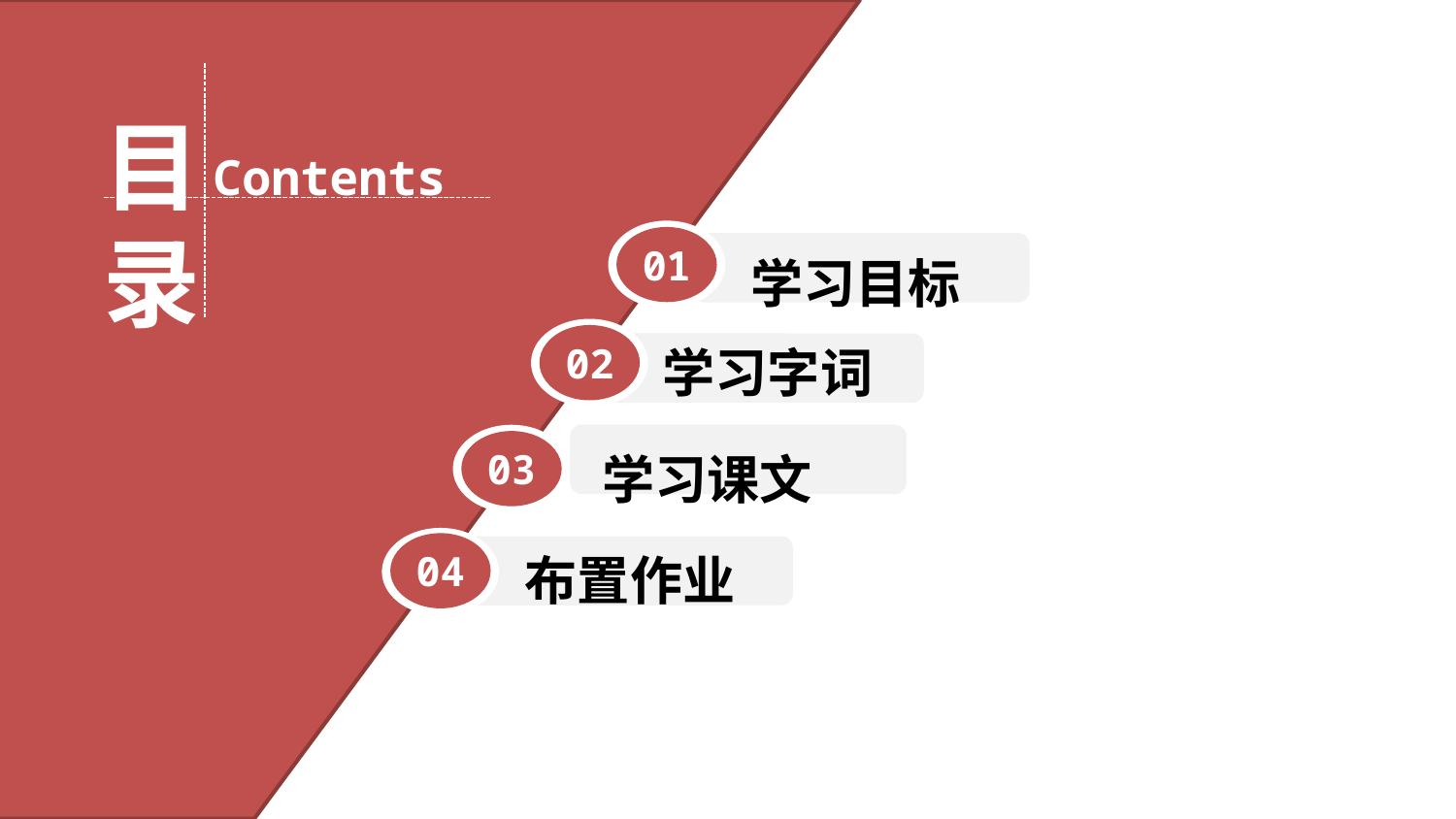

目录
Contents

01

学习目标

02
学习字词

03
学习课文

04

布置作业